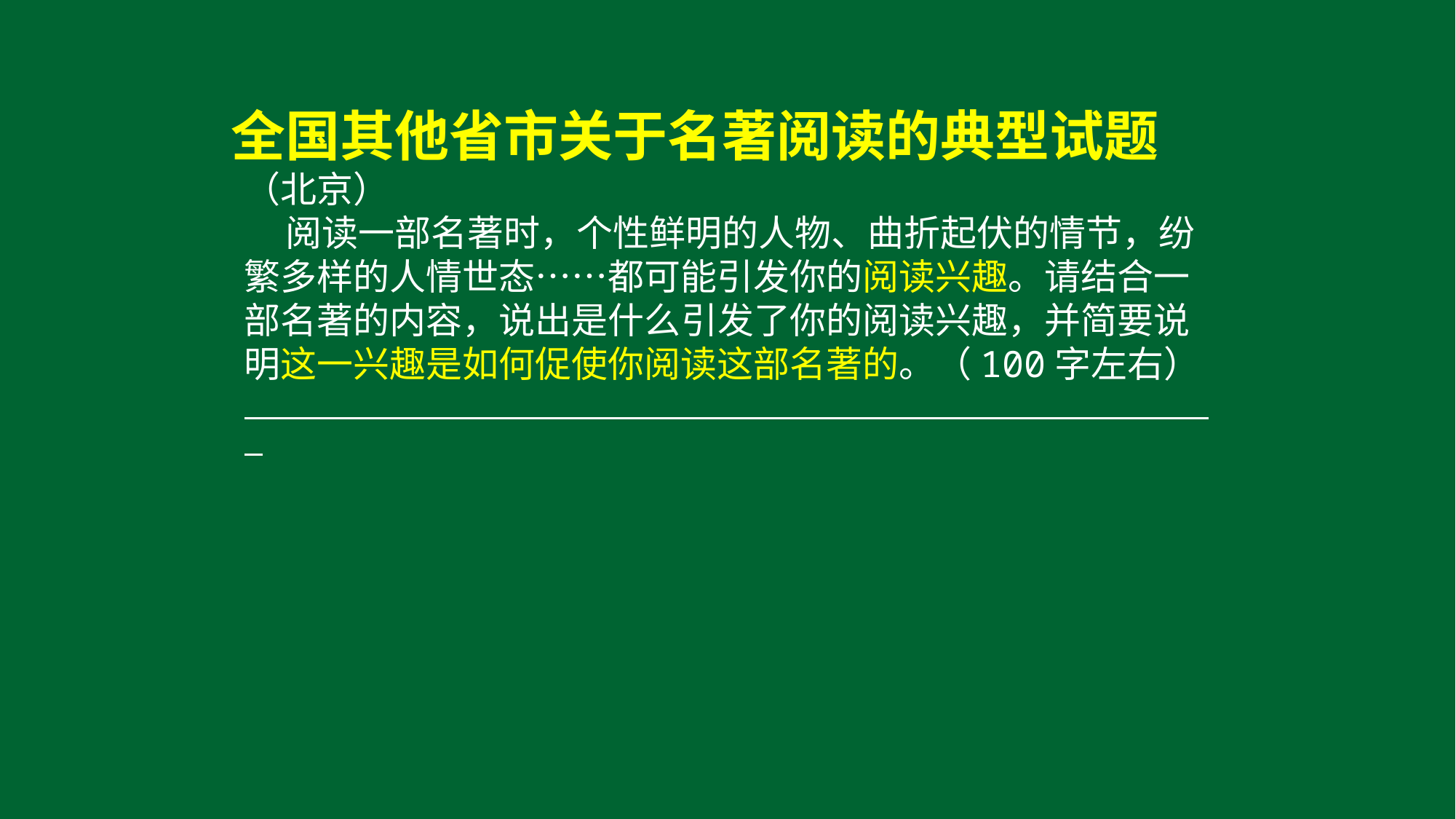

全国其他省市关于名著阅读的典型试题
（北京）
    阅读一部名著时，个性鲜明的人物、曲折起伏的情节，纷繁多样的人情世态……都可能引发你的阅读兴趣。请结合一部名著的内容，说出是什么引发了你的阅读兴趣，并简要说明这一兴趣是如何促使你阅读这部名著的。（100字左右）